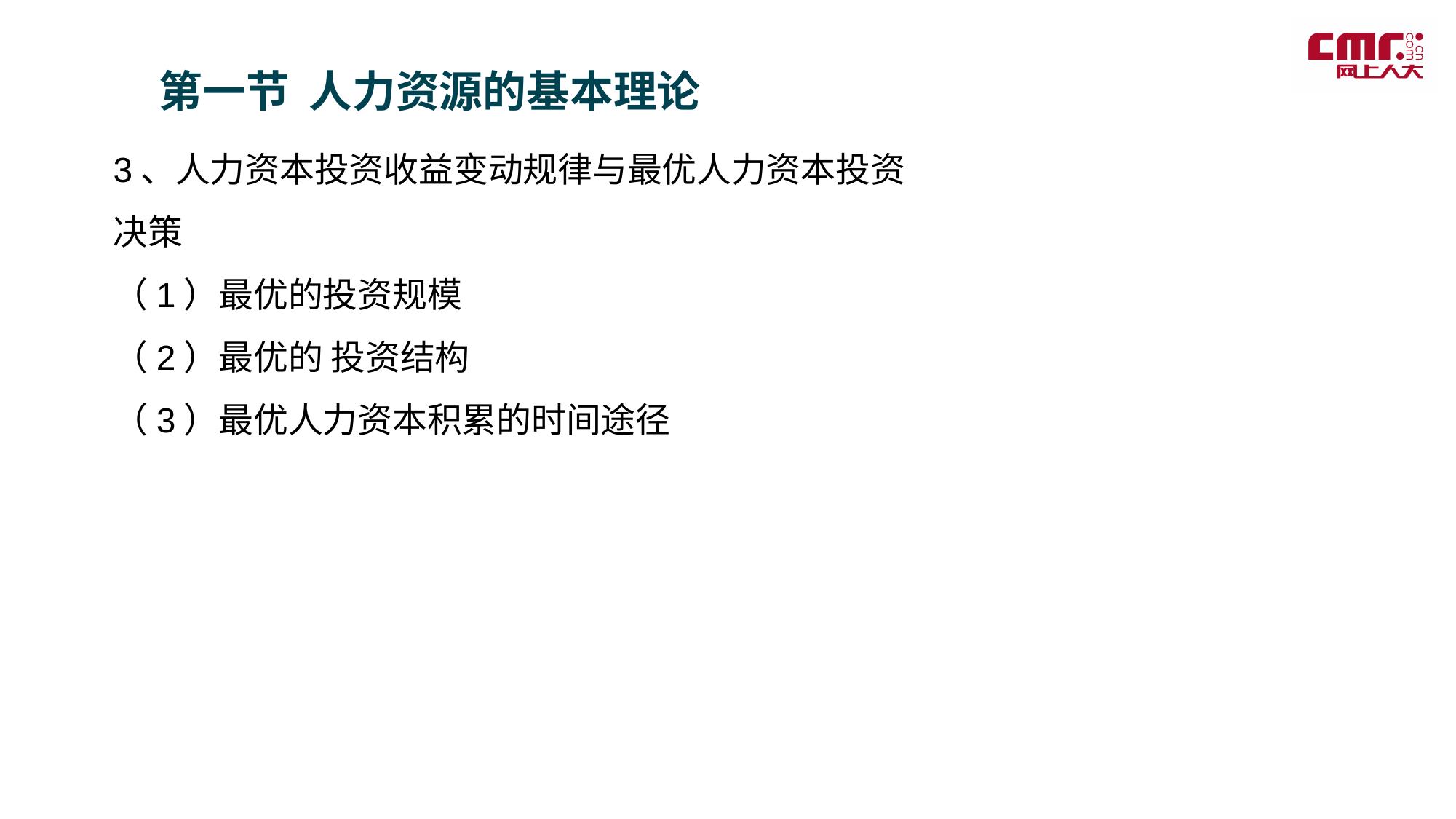

第一节  人力资源的基本理论
3、人力资本投资收益变动规律与最优人力资本投资决策
（1）最优的投资规模
（2）最优的 投资结构
（3）最优人力资本积累的时间途径